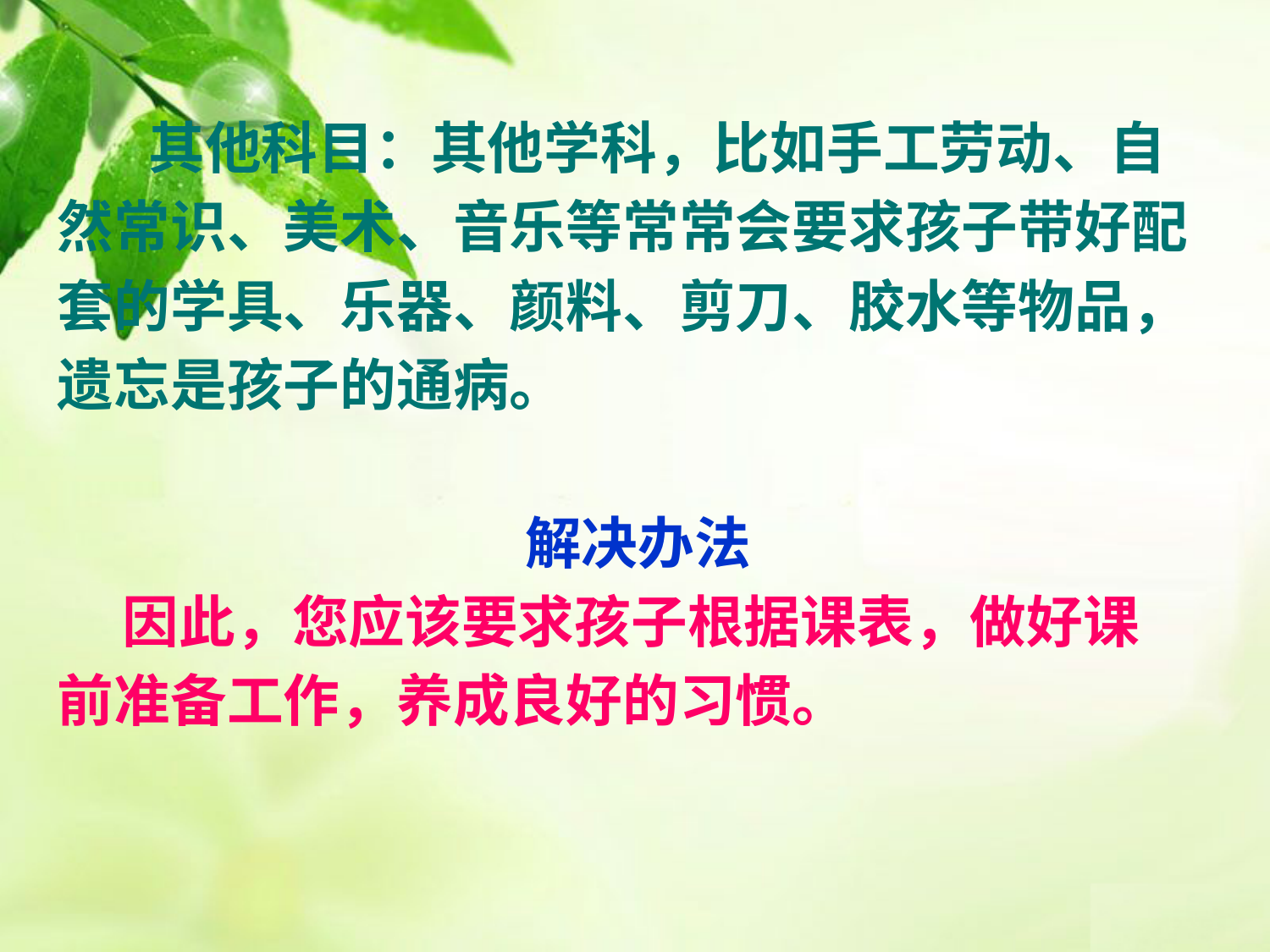

其他科目：其他学科，比如手工劳动、自
然常识、美术、音乐等常常会要求孩子带好配
套的学具、乐器、颜料、剪刀、胶水等物品，
遗忘是孩子的通病。

解决办法
    因此，您应该要求孩子根据课表，做好课
前准备工作，养成良好的习惯。